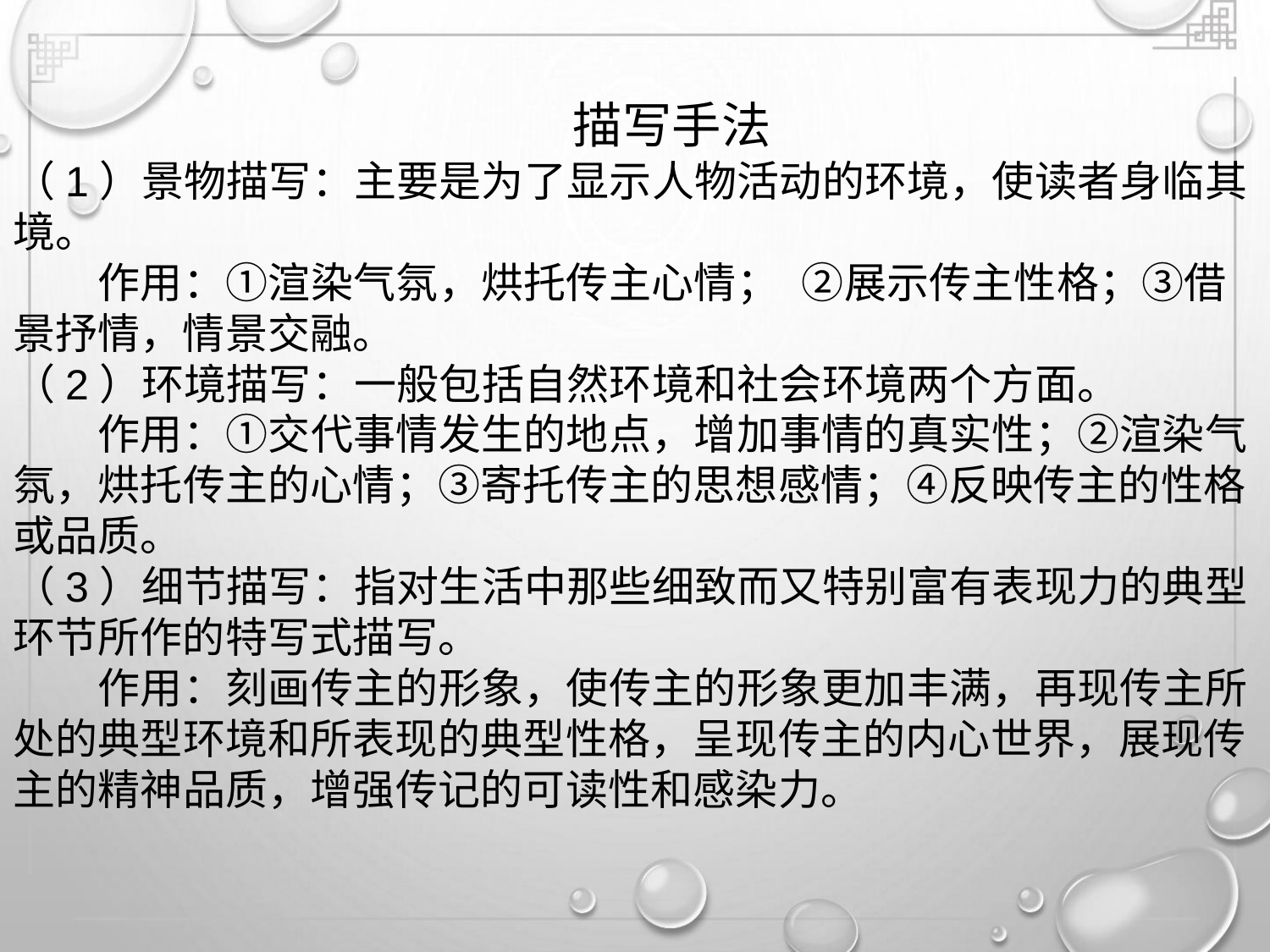

描写手法
（1）景物描写：主要是为了显示人物活动的环境，使读者身临其
境。
作用：①渲染气氛，烘托传主心情； ②展示传主性格；③借
景抒情，情景交融。
（2）环境描写：一般包括自然环境和社会环境两个方面。
作用：①交代事情发生的地点，增加事情的真实性；②渲染气
氛，烘托传主的心情；③寄托传主的思想感情；④反映传主的性格
或品质。
（3）细节描写：指对生活中那些细致而又特别富有表现力的典型
环节所作的特写式描写。
作用：刻画传主的形象，使传主的形象更加丰满，再现传主所
处的典型环境和所表现的典型性格，呈现传主的内心世界，展现传
主的精神品质，增强传记的可读性和感染力。